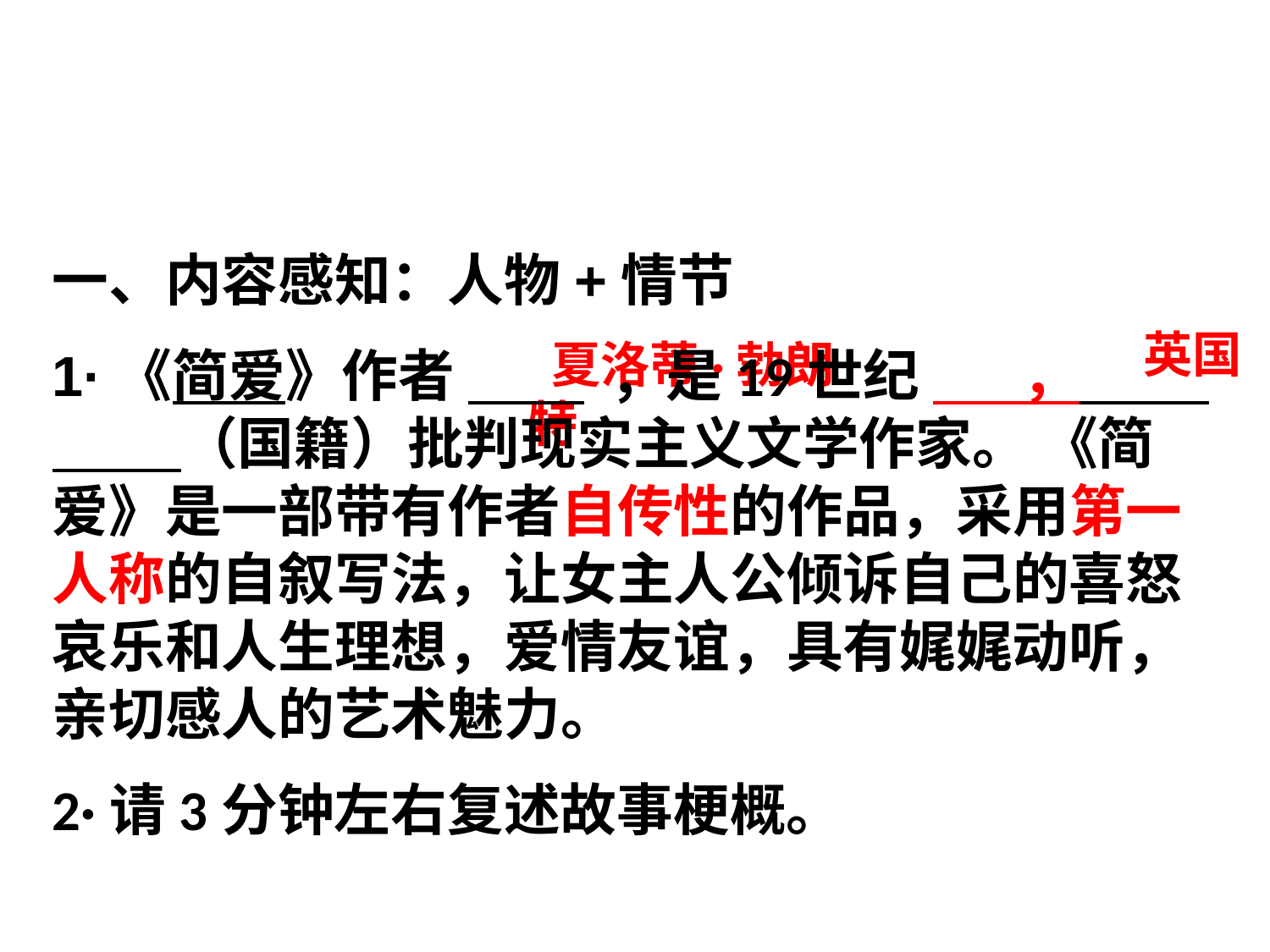

夏洛蒂·勃朗特
一、内容感知：人物+情节
1·《简爱》作者            ，是19世纪        ，                     （国籍）批判现实主义文学作家。 《简爱》是一部带有作者自传性的作品，采用第一人称的自叙写法，让女主人公倾诉自己的喜怒哀乐和人生理想，爱情友谊，具有娓娓动听，亲切感人的艺术魅力。
2·请3分钟左右复述故事梗概。

英国